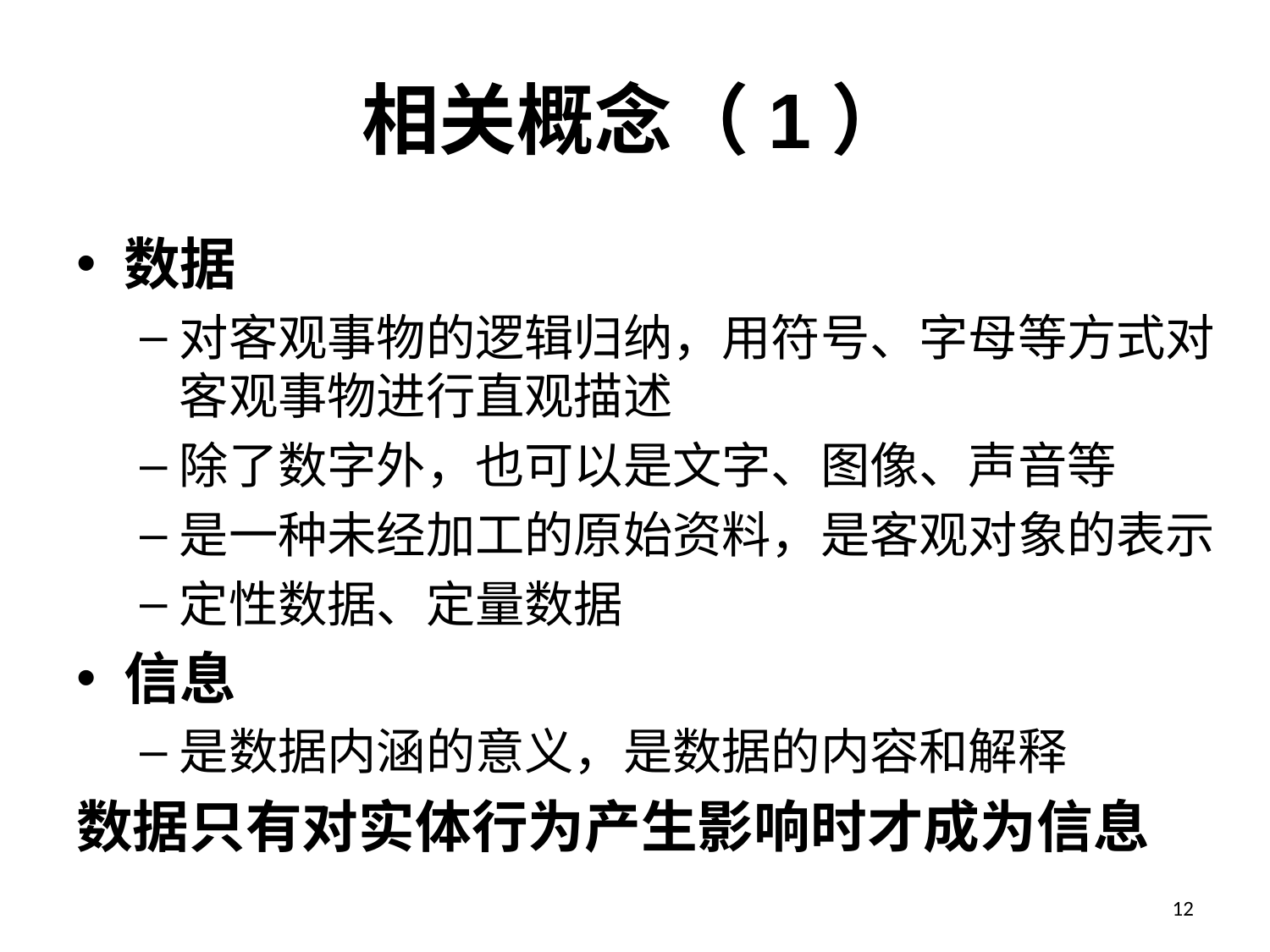

# 相关概念（1）
数据
对客观事物的逻辑归纳，用符号、字母等方式对客观事物进行直观描述
除了数字外，也可以是文字、图像、声音等
是一种未经加工的原始资料，是客观对象的表示
定性数据、定量数据
信息
是数据内涵的意义，是数据的内容和解释
数据只有对实体行为产生影响时才成为信息
12